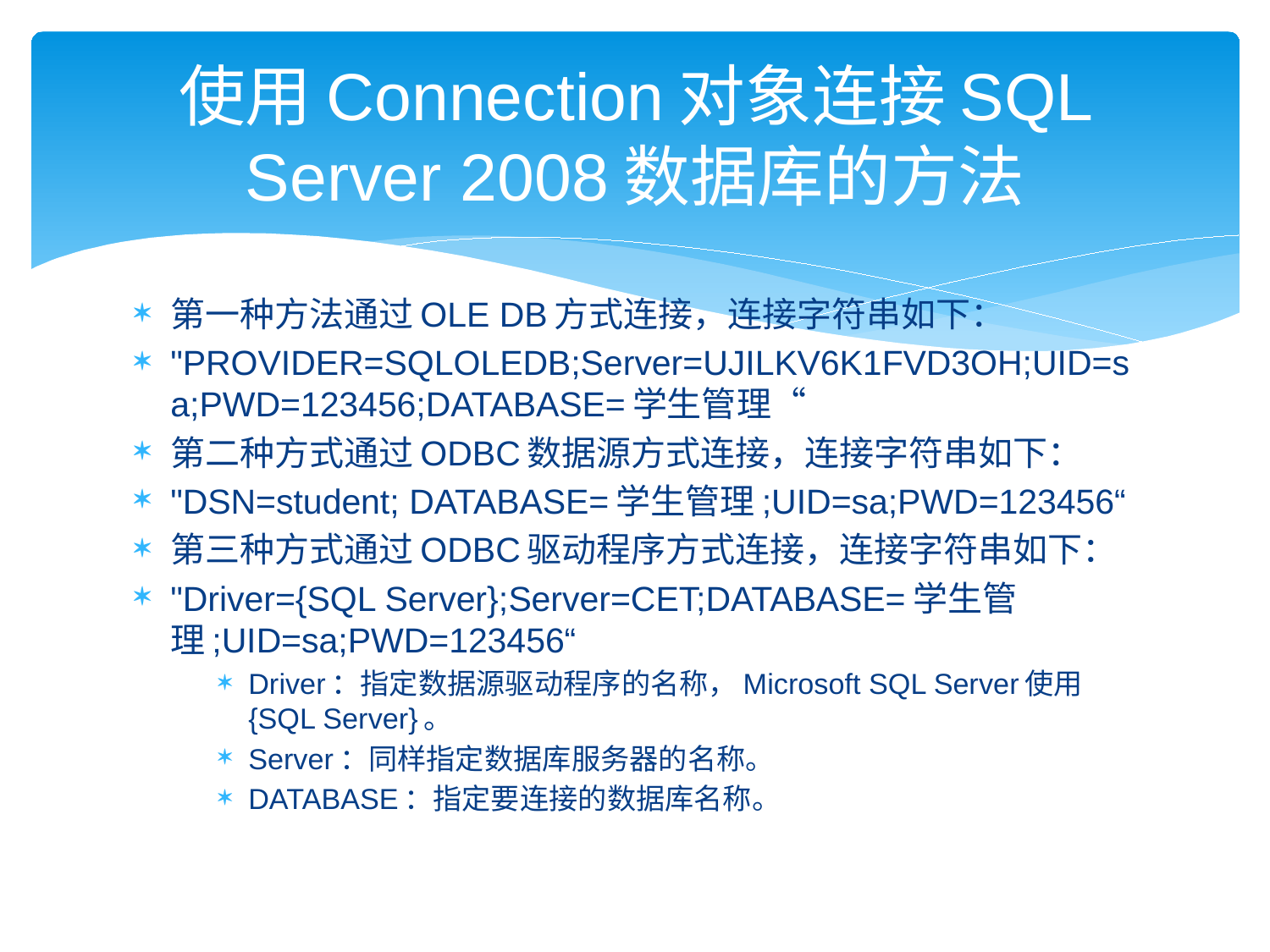

# 使用Connection对象连接SQL Server 2008数据库的方法
第一种方法通过OLE DB方式连接，连接字符串如下：
"PROVIDER=SQLOLEDB;Server=UJILKV6K1FVD3OH;UID=sa;PWD=123456;DATABASE=学生管理“
第二种方式通过ODBC数据源方式连接，连接字符串如下：
"DSN=student; DATABASE=学生管理;UID=sa;PWD=123456“
第三种方式通过ODBC驱动程序方式连接，连接字符串如下：
"Driver={SQL Server};Server=CET;DATABASE=学生管理;UID=sa;PWD=123456“
Driver：指定数据源驱动程序的名称，Microsoft SQL Server使用{SQL Server}。
Server：同样指定数据库服务器的名称。
DATABASE：指定要连接的数据库名称。